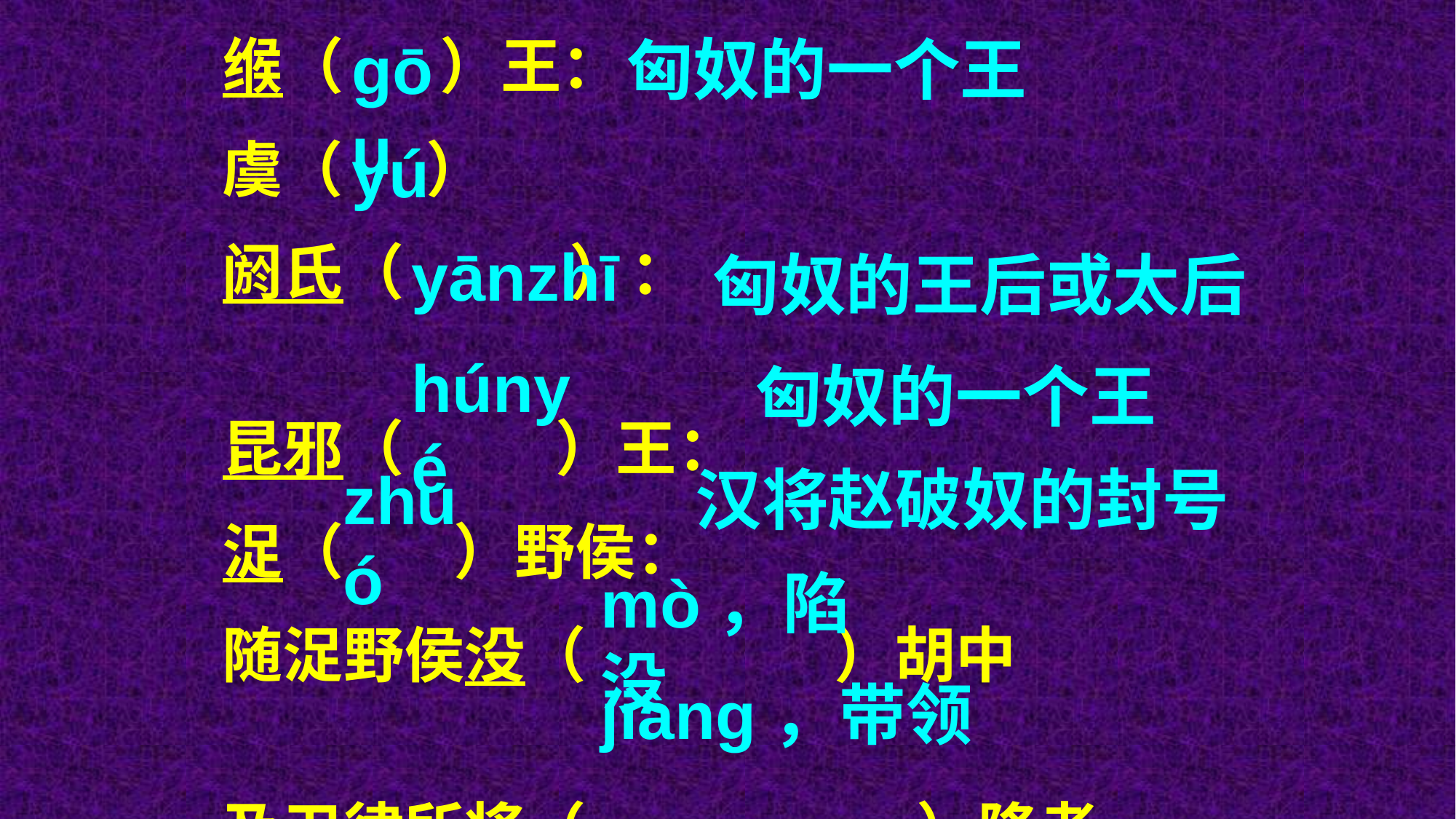

缑（       ）王：
虞（      ）
阏氏（            ）：
昆邪（           ）王：
浞（        ）野侯：
随浞野侯没（                  ）胡中
及卫律所将（                        ）降者
ɡōu
匈奴的一个王
yú
yānzhī
匈奴的王后或太后
húnyé
匈奴的一个王
zhuó
汉将赵破奴的封号
mò，陷没
jiànɡ，带领